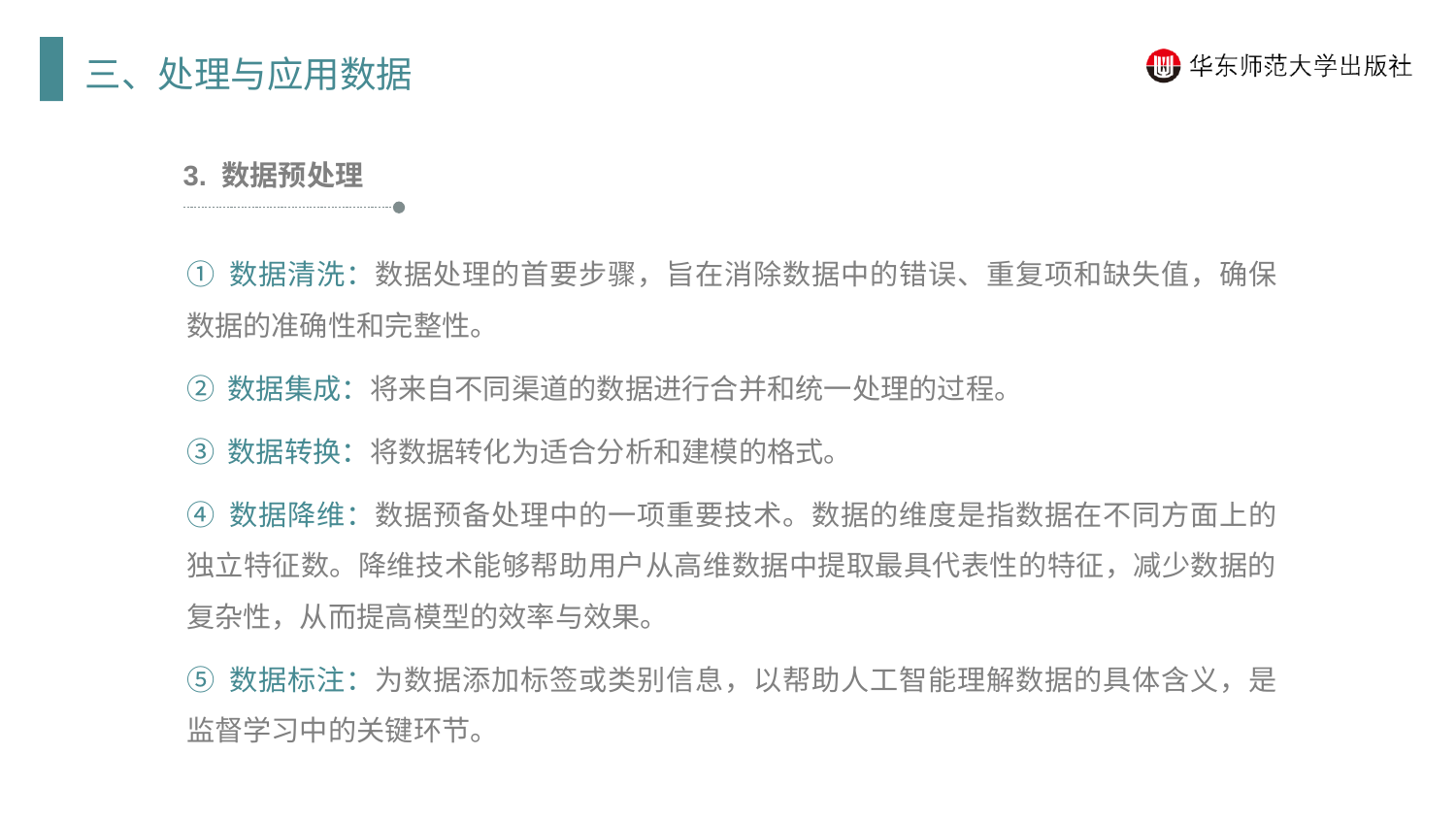

三、处理与应用数据
3. 数据预处理
① 数据清洗：数据处理的首要步骤，旨在消除数据中的错误、重复项和缺失值，确保数据的准确性和完整性。
② 数据集成：将来自不同渠道的数据进行合并和统一处理的过程。
③ 数据转换：将数据转化为适合分析和建模的格式。
④ 数据降维：数据预备处理中的一项重要技术。数据的维度是指数据在不同方面上的独立特征数。降维技术能够帮助用户从高维数据中提取最具代表性的特征，减少数据的复杂性，从而提高模型的效率与效果。
⑤ 数据标注：为数据添加标签或类别信息，以帮助人工智能理解数据的具体含义，是监督学习中的关键环节。